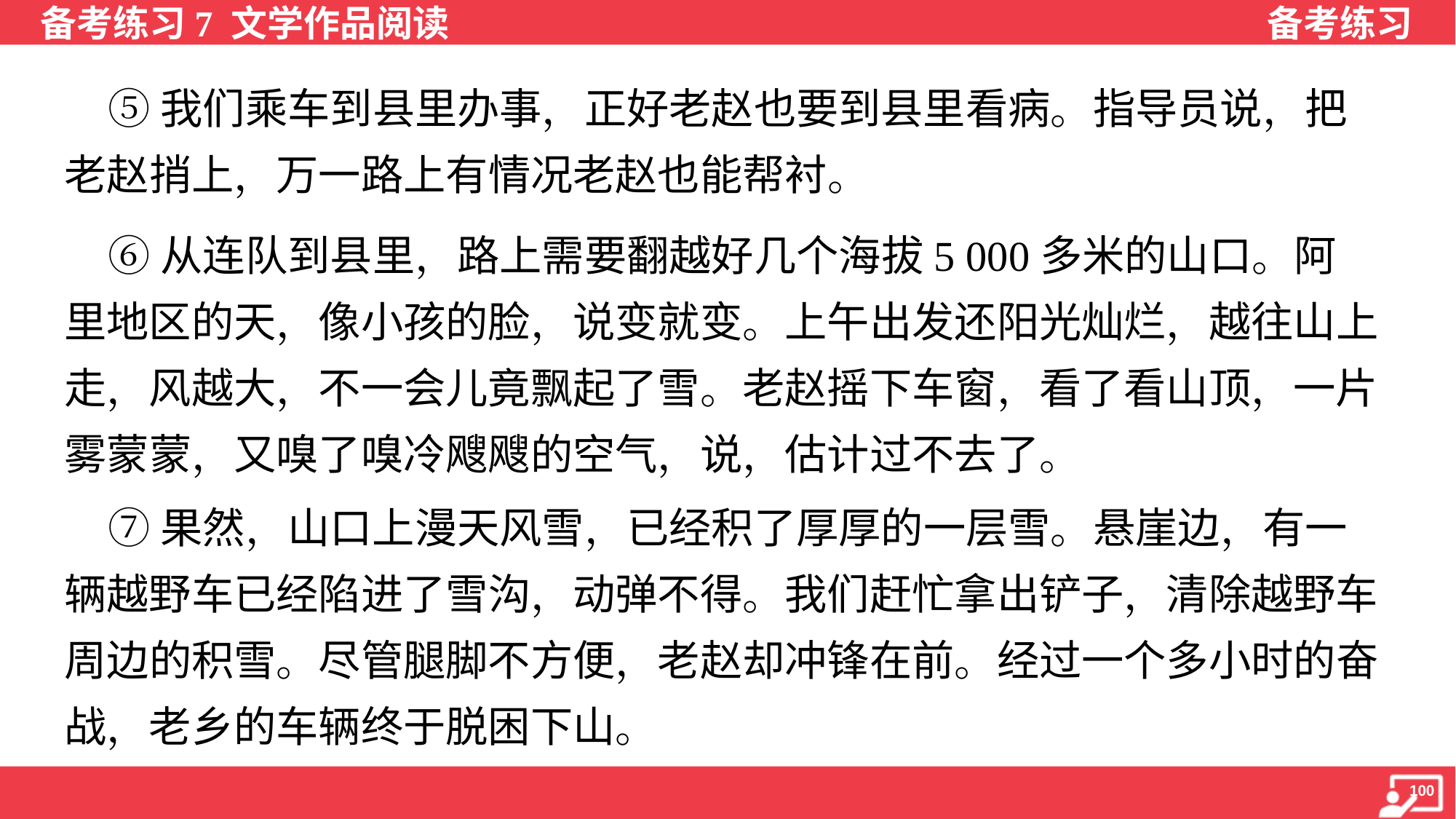

⑤我们乘车到县里办事，正好老赵也要到县里看病。指导员说，把
老赵捎上，万一路上有情况老赵也能帮衬。
    ⑥从连队到县里，路上需要翻越好几个海拔5 000多米的山口。阿
里地区的天，像小孩的脸，说变就变。上午出发还阳光灿烂，越往山上
走，风越大，不一会儿竟飘起了雪。老赵摇下车窗，看了看山顶，一片
雾蒙蒙，又嗅了嗅冷飕飕的空气，说，估计过不去了。
    ⑦果然，山口上漫天风雪，已经积了厚厚的一层雪。悬崖边，有一
辆越野车已经陷进了雪沟，动弹不得。我们赶忙拿出铲子，清除越野车
周边的积雪。尽管腿脚不方便，老赵却冲锋在前。经过一个多小时的奋
战，老乡的车辆终于脱困下山。